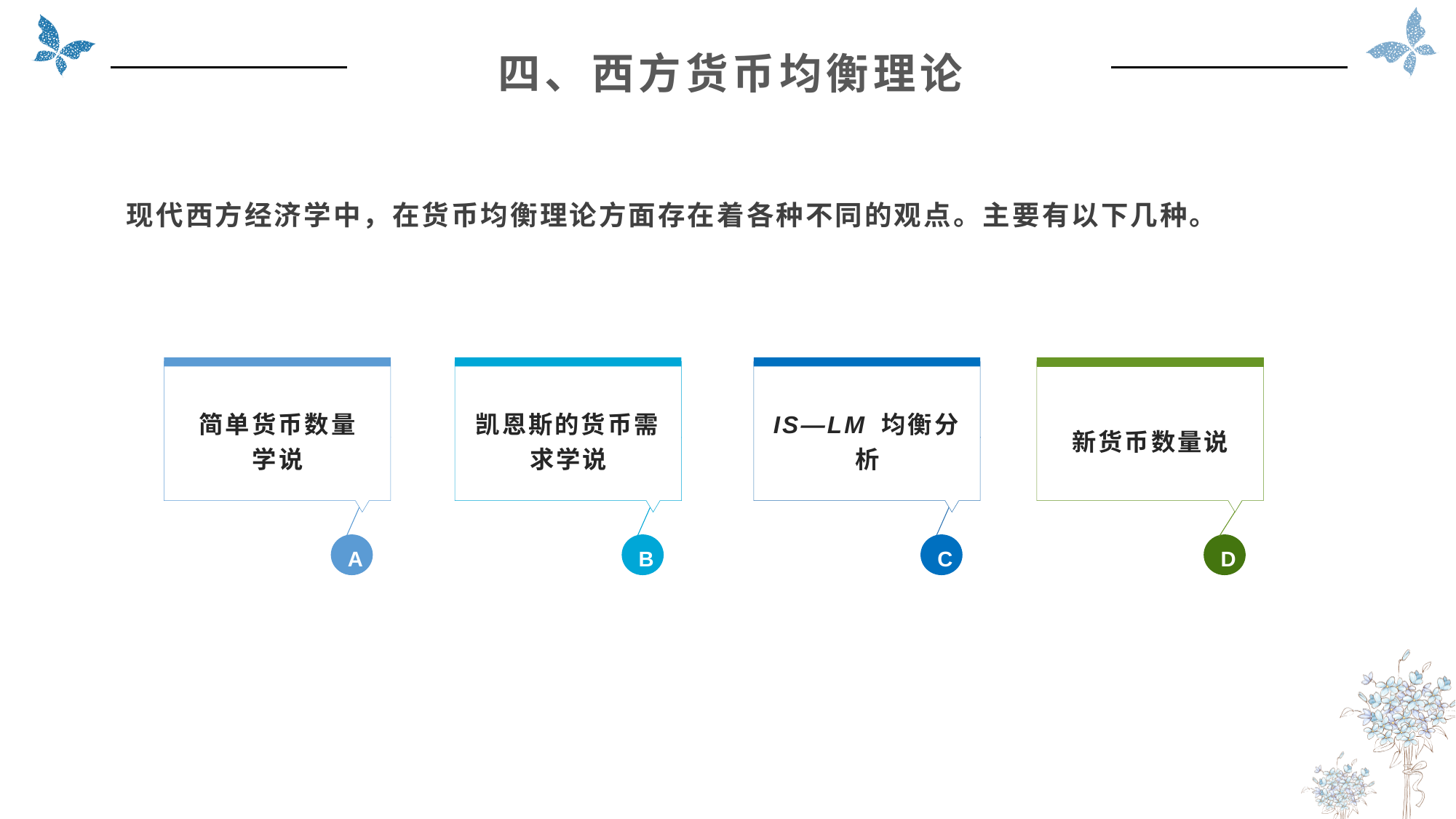

四、西方货币均衡理论
现代西方经济学中，在货币均衡理论方面存在着各种不同的观点。主要有以下几种。

简单货币数量
学说
A

凯恩斯的货币需求学说
B

IS—LM 均衡分析
C

新货币数量说
D